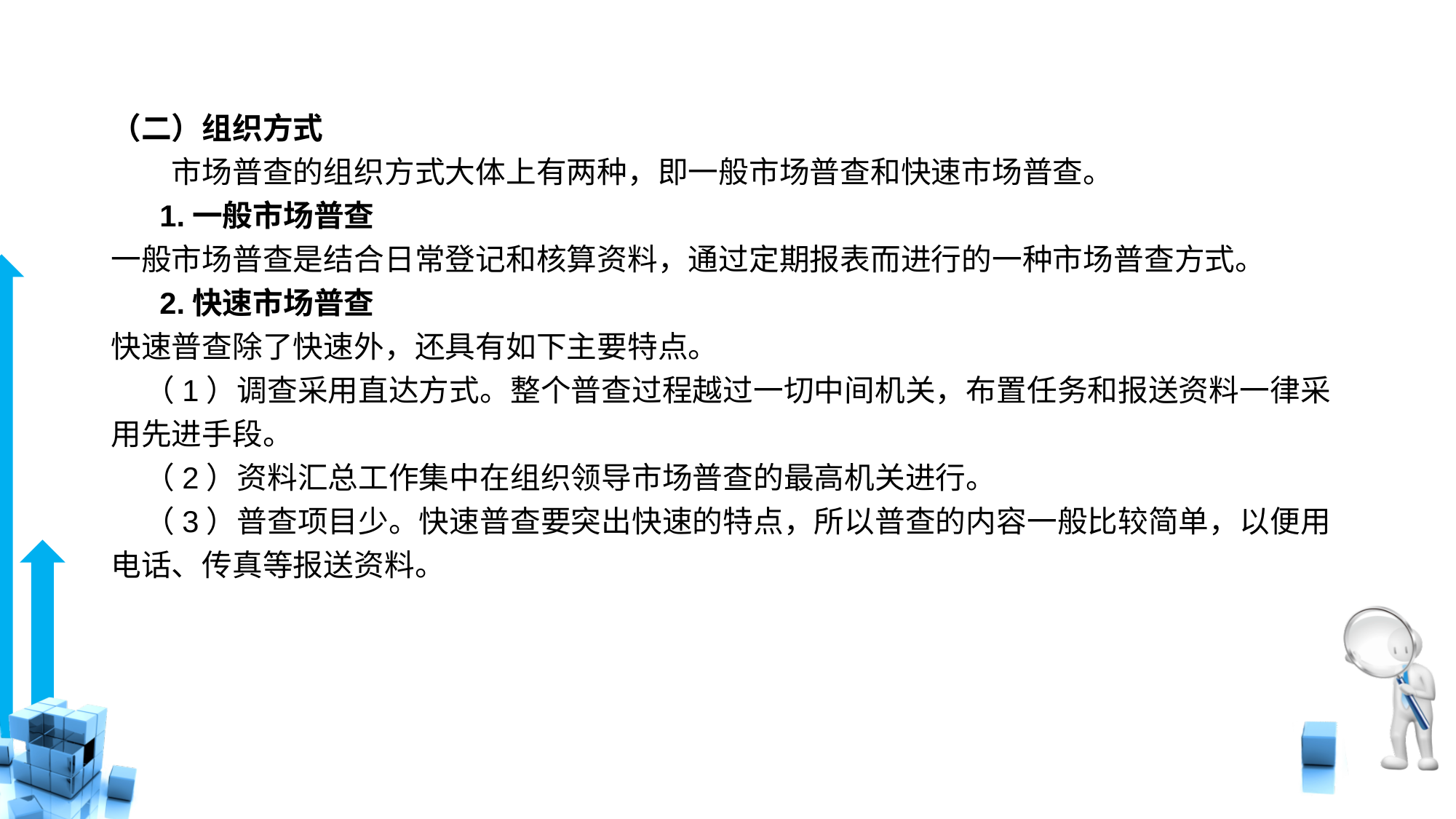

# （二）组织方式 　　市场普查的组织方式大体上有两种，即一般市场普查和快速市场普查。 1.一般市场普查 一般市场普查是结合日常登记和核算资料，通过定期报表而进行的一种市场普查方式。 2.快速市场普查 快速普查除了快速外，还具有如下主要特点。 （1）调查采用直达方式。整个普查过程越过一切中间机关，布置任务和报送资料一律采用先进手段。 （2）资料汇总工作集中在组织领导市场普查的最高机关进行。 （3）普查项目少。快速普查要突出快速的特点，所以普查的内容一般比较简单，以便用电话、传真等报送资料。